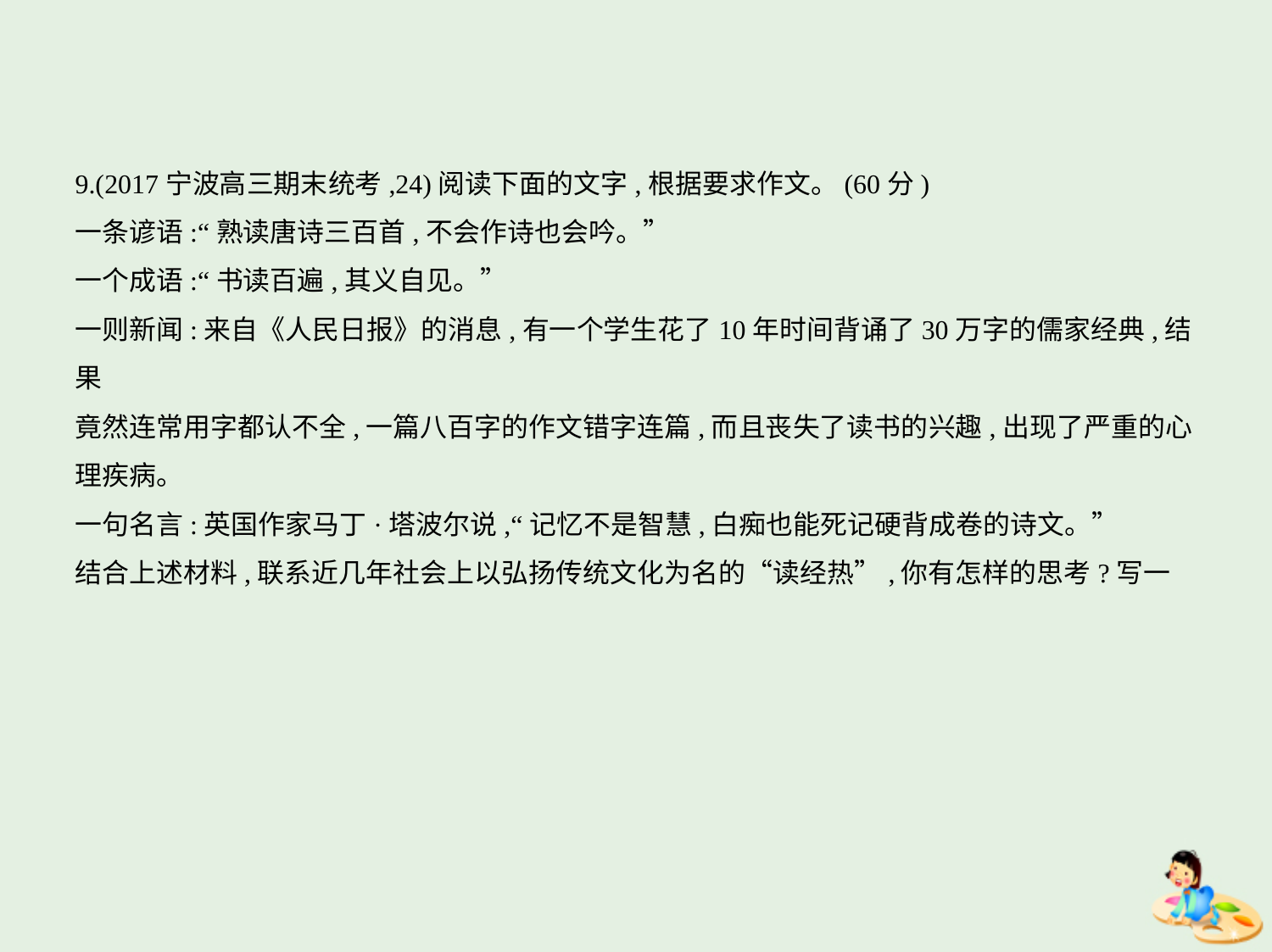

9.(2017宁波高三期末统考,24)阅读下面的文字,根据要求作文。(60分)
一条谚语:“熟读唐诗三百首,不会作诗也会吟。”
一个成语:“书读百遍,其义自见。”
一则新闻:来自《人民日报》的消息,有一个学生花了10年时间背诵了30万字的儒家经典,结果
竟然连常用字都认不全,一篇八百字的作文错字连篇,而且丧失了读书的兴趣,出现了严重的心
理疾病。
一句名言:英国作家马丁·塔波尔说,“记忆不是智慧,白痴也能死记硬背成卷的诗文。”
结合上述材料,联系近几年社会上以弘扬传统文化为名的“读经热”,你有怎样的思考?写一